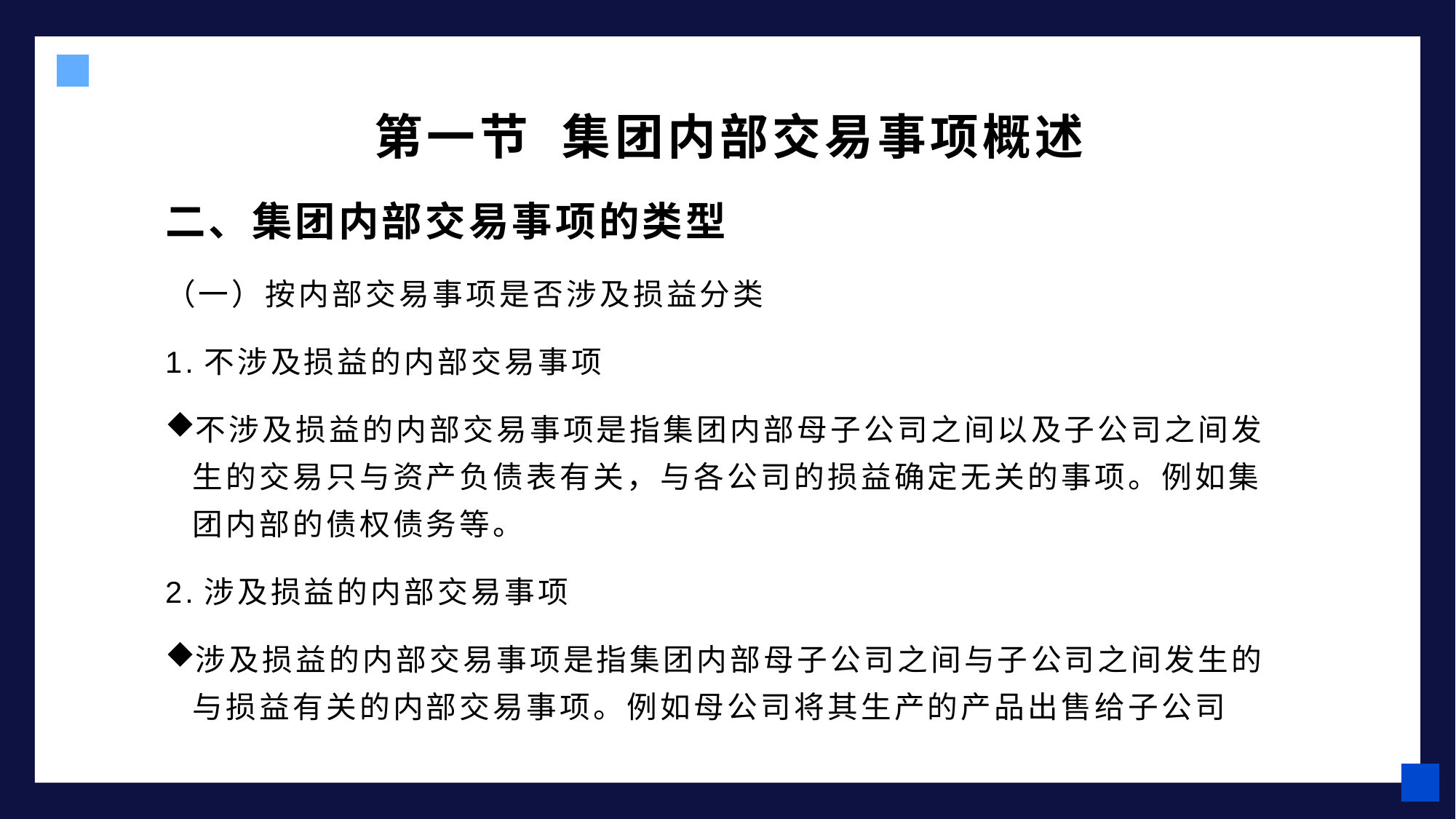

第一节  集团内部交易事项概述
二、集团内部交易事项的类型
（一）按内部交易事项是否涉及损益分类
1.不涉及损益的内部交易事项
不涉及损益的内部交易事项是指集团内部母子公司之间以及子公司之间发生的交易只与资产负债表有关，与各公司的损益确定无关的事项。例如集团内部的债权债务等。
2.涉及损益的内部交易事项
涉及损益的内部交易事项是指集团内部母子公司之间与子公司之间发生的与损益有关的内部交易事项。例如母公司将其生产的产品出售给子公司